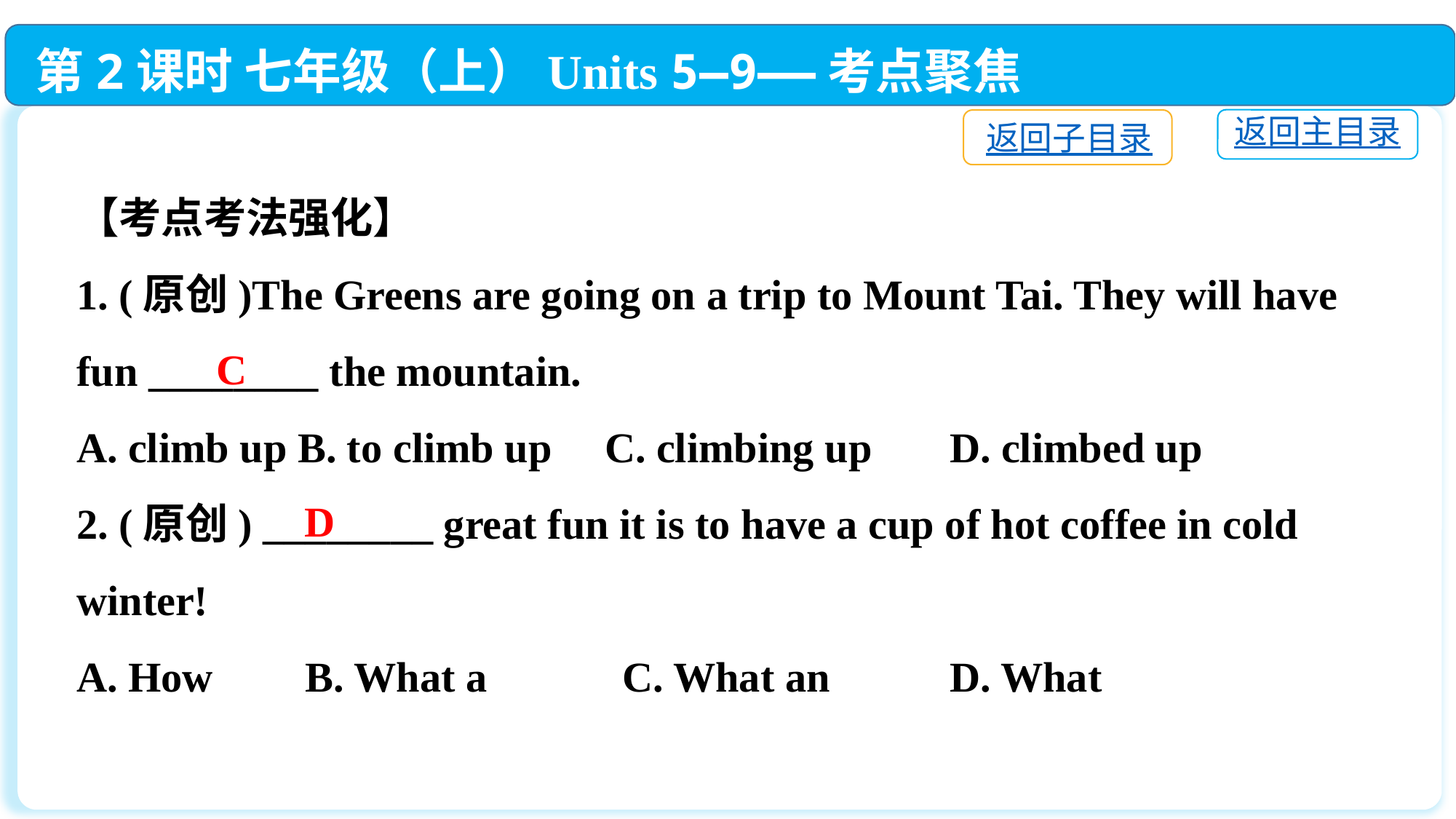

第2课时 七年级（上）Units 5—9——考点聚焦

返回主目录

返回子目录
【考点考法强化】
1. (原创)The Greens are going on a trip to Mount Tai. They will have fun ________ the mountain.
A. climb up B. to climb up     C. climbing up	D. climbed up
2. (原创) ________ great fun it is to have a cup of hot coffee in cold winter!
A. How	 B. What a		C. What an		D. What
C
D